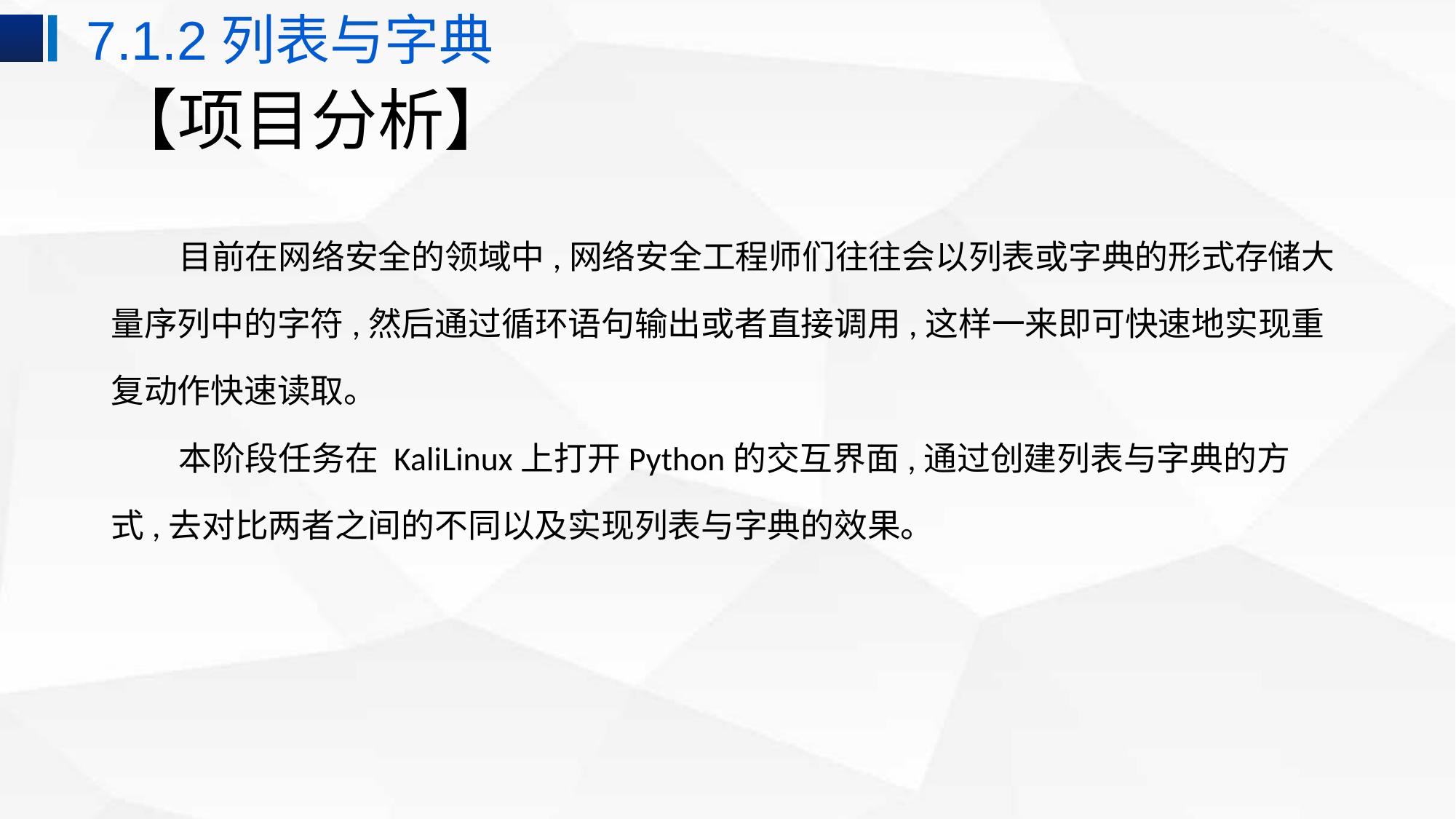

7.1.2列表与字典

# 【项目分析】
        目前在网络安全的领域中,网络安全工程师们往往会以列表或字典的形式存储大
量序列中的字符,然后通过循环语句输出或者直接调用,这样一来即可快速地实现重
复动作快速读取。
        本阶段任务在 KaliLinux上打开Python的交互界面,通过创建列表与字典的方
式,去对比两者之间的不同以及实现列表与字典的效果。